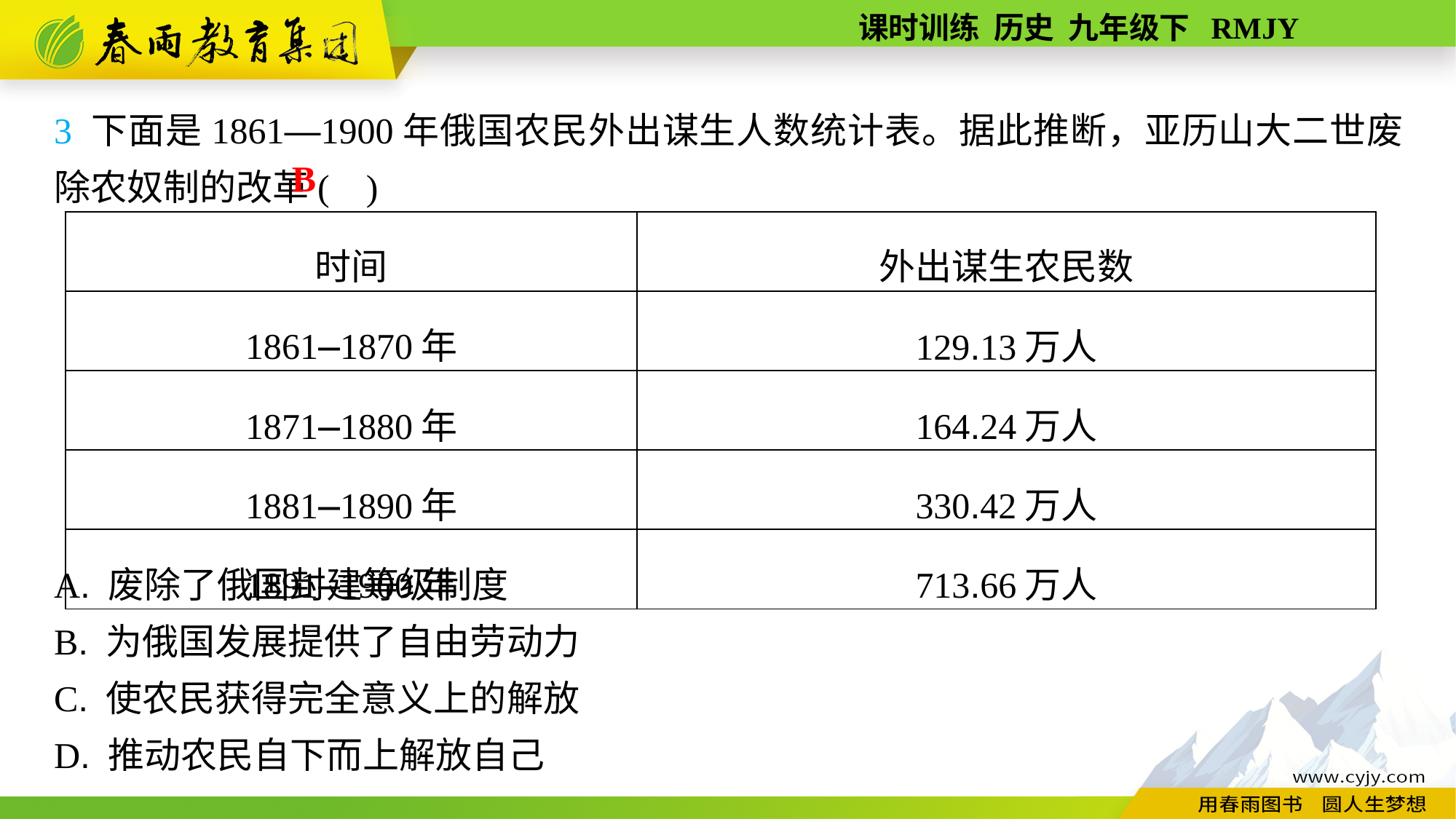

3 下面是1861—1900年俄国农民外出谋生人数统计表。据此推断，亚历山大二世废除农奴制的改革(    )

A. 废除了俄国封建等级制度
B. 为俄国发展提供了自由劳动力
C. 使农民获得完全意义上的解放
D. 推动农民自下而上解放自己
B
| 时间 | 外出谋生农民数 |
| --- | --- |
| 1861—1870年 | 129.13万人 |
| 1871—1880年 | 164.24万人 |
| 1881—1890年 | 330.42万人 |
| 1891—1900年 | 713.66万人 |